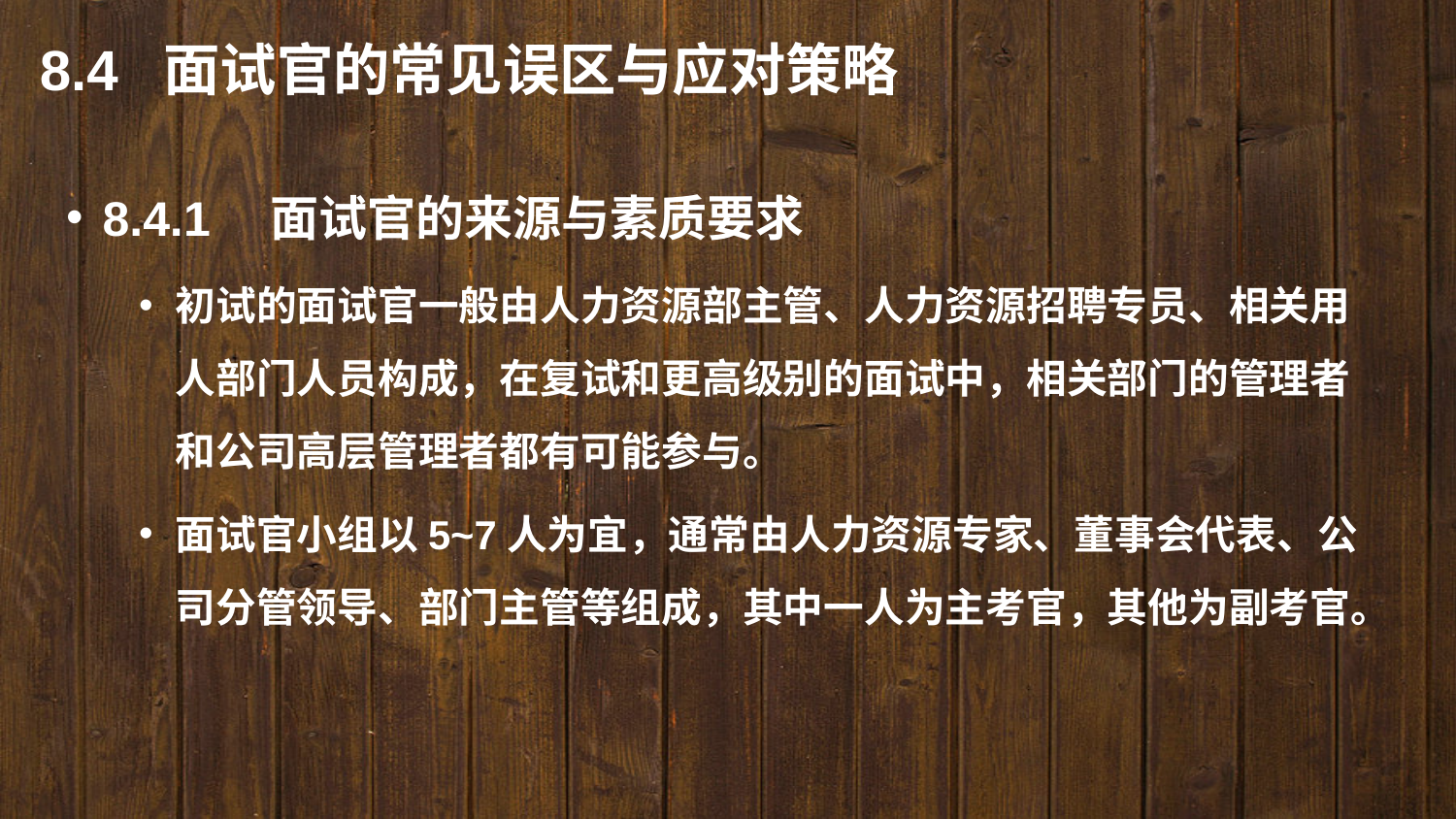

8.4  面试官的常见误区与应对策略
8.4.1　面试官的来源与素质要求
初试的面试官一般由人力资源部主管、人力资源招聘专员、相关用人部门人员构成，在复试和更高级别的面试中，相关部门的管理者和公司高层管理者都有可能参与。
面试官小组以5~7人为宜，通常由人力资源专家、董事会代表、公司分管领导、部门主管等组成，其中一人为主考官，其他为副考官。